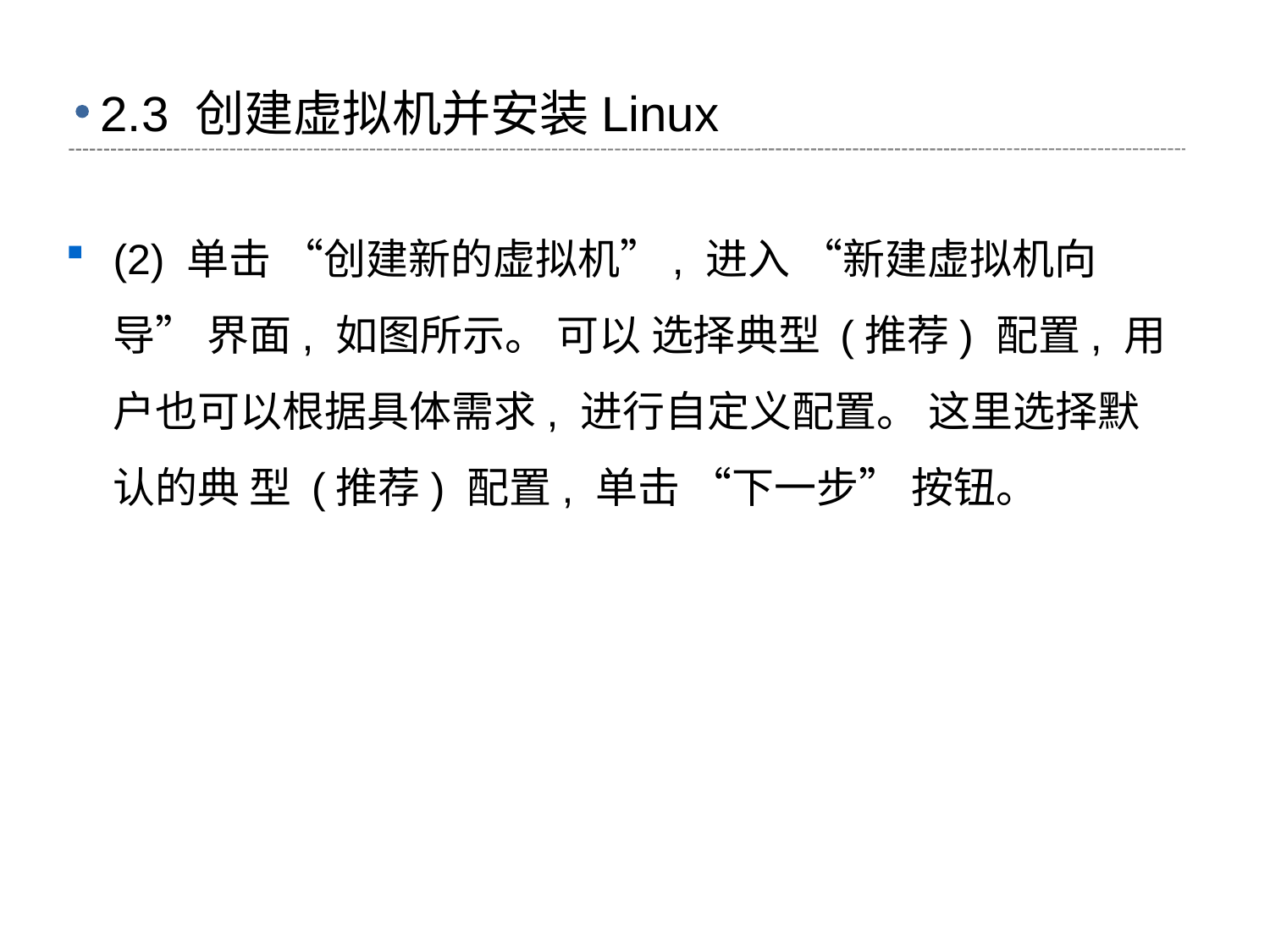

# 2.3 创建虚拟机并安装Linux
(2) 单击 “创建新的虚拟机”, 进入 “新建虚拟机向导” 界面, 如图所示。 可以 选择典型 (推荐) 配置, 用户也可以根据具体需求, 进行自定义配置。 这里选择默认的典 型 (推荐) 配置, 单击 “下一步” 按钮。